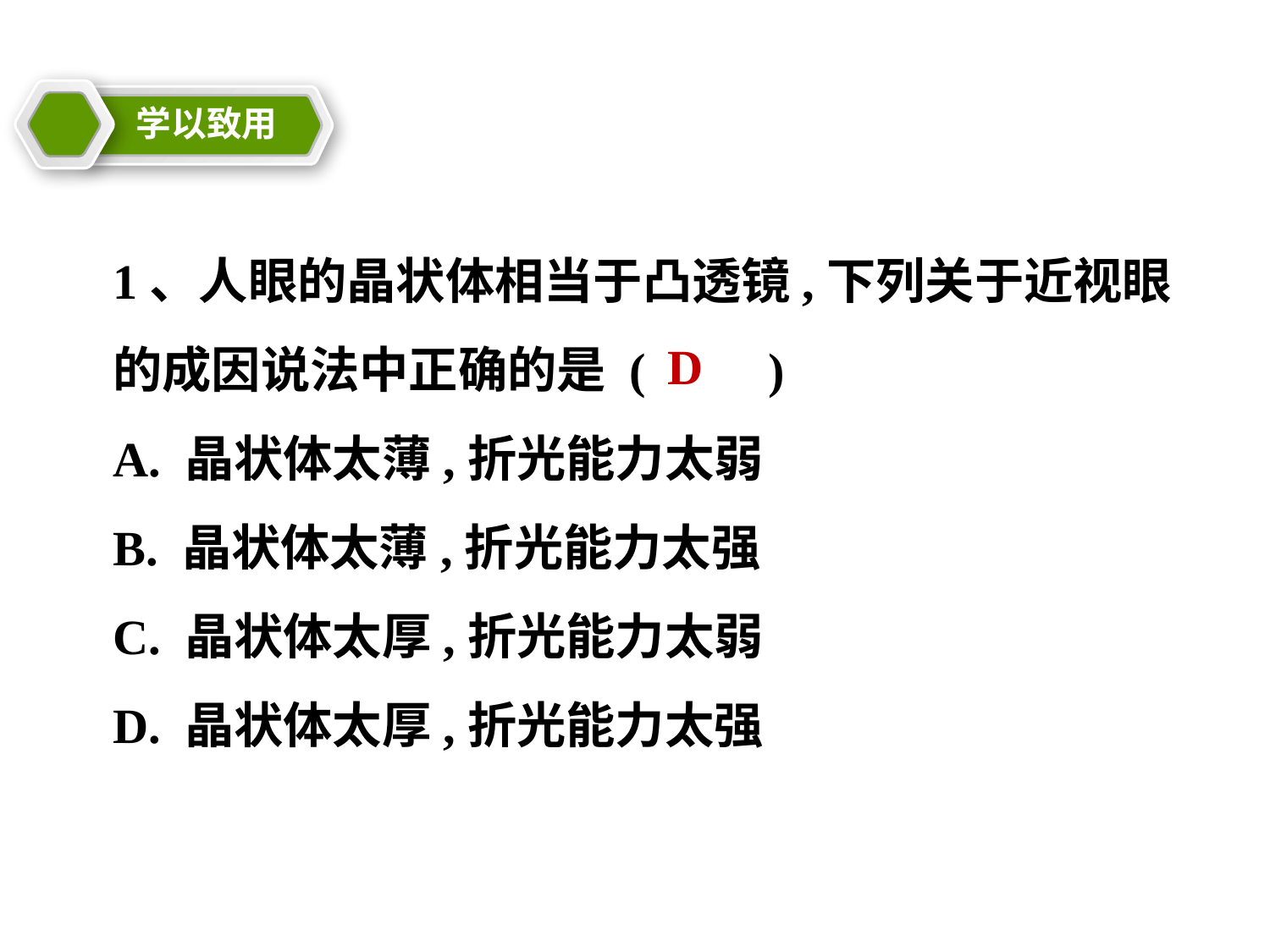

学以致用
教学目标
1、人眼的晶状体相当于凸透镜,下列关于近视眼的成因说法中正确的是 (　　)
A. 晶状体太薄,折光能力太弱
B. 晶状体太薄,折光能力太强
C. 晶状体太厚,折光能力太弱
D. 晶状体太厚,折光能力太强
D